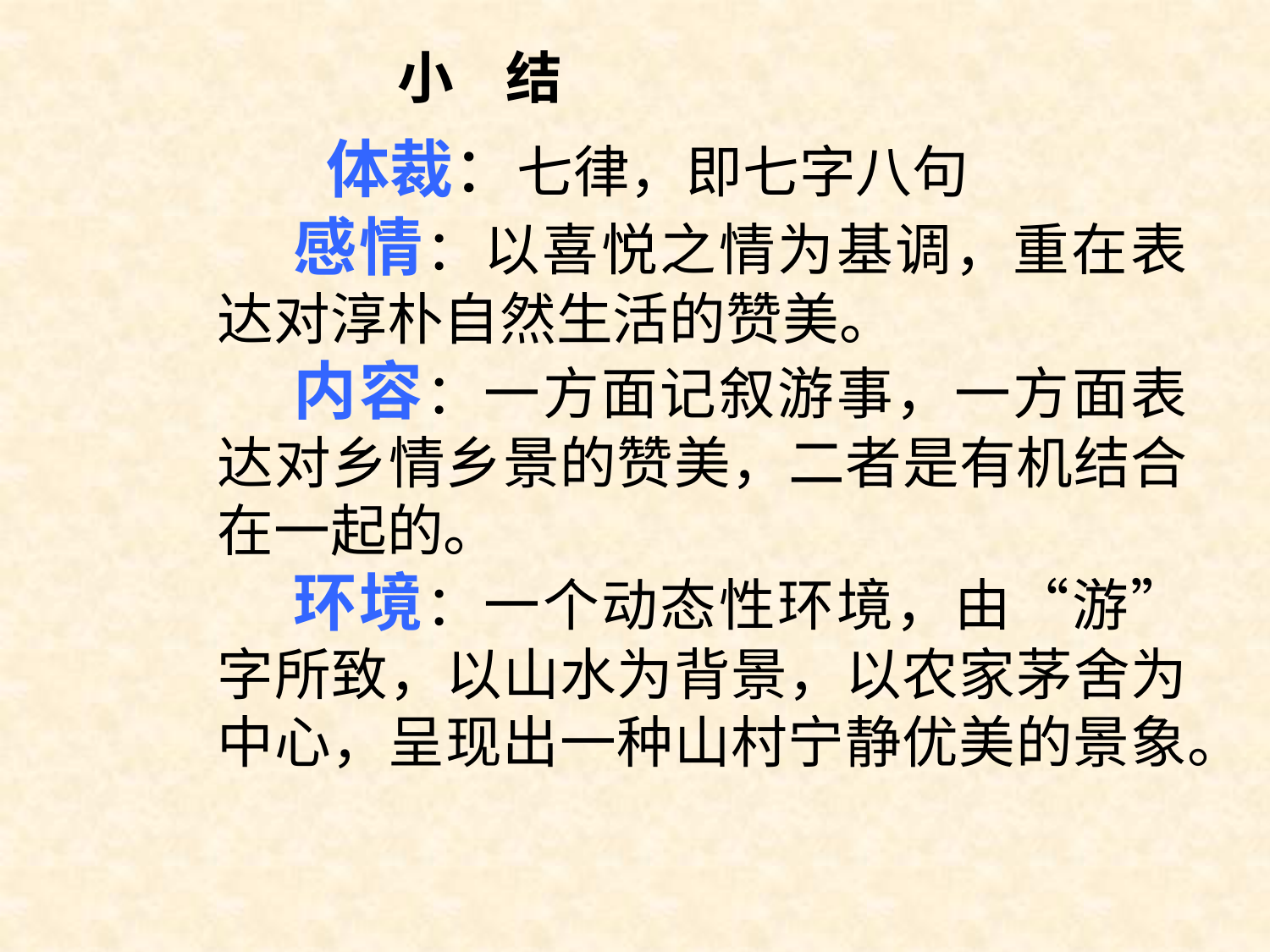

小    结
       体裁：七律，即七字八句
    感情：以喜悦之情为基调，重在表达对淳朴自然生活的赞美。
    内容：一方面记叙游事，一方面表达对乡情乡景的赞美，二者是有机结合在一起的。
    环境：一个动态性环境，由“游”字所致，以山水为背景，以农家茅舍为中心，呈现出一种山村宁静优美的景象。